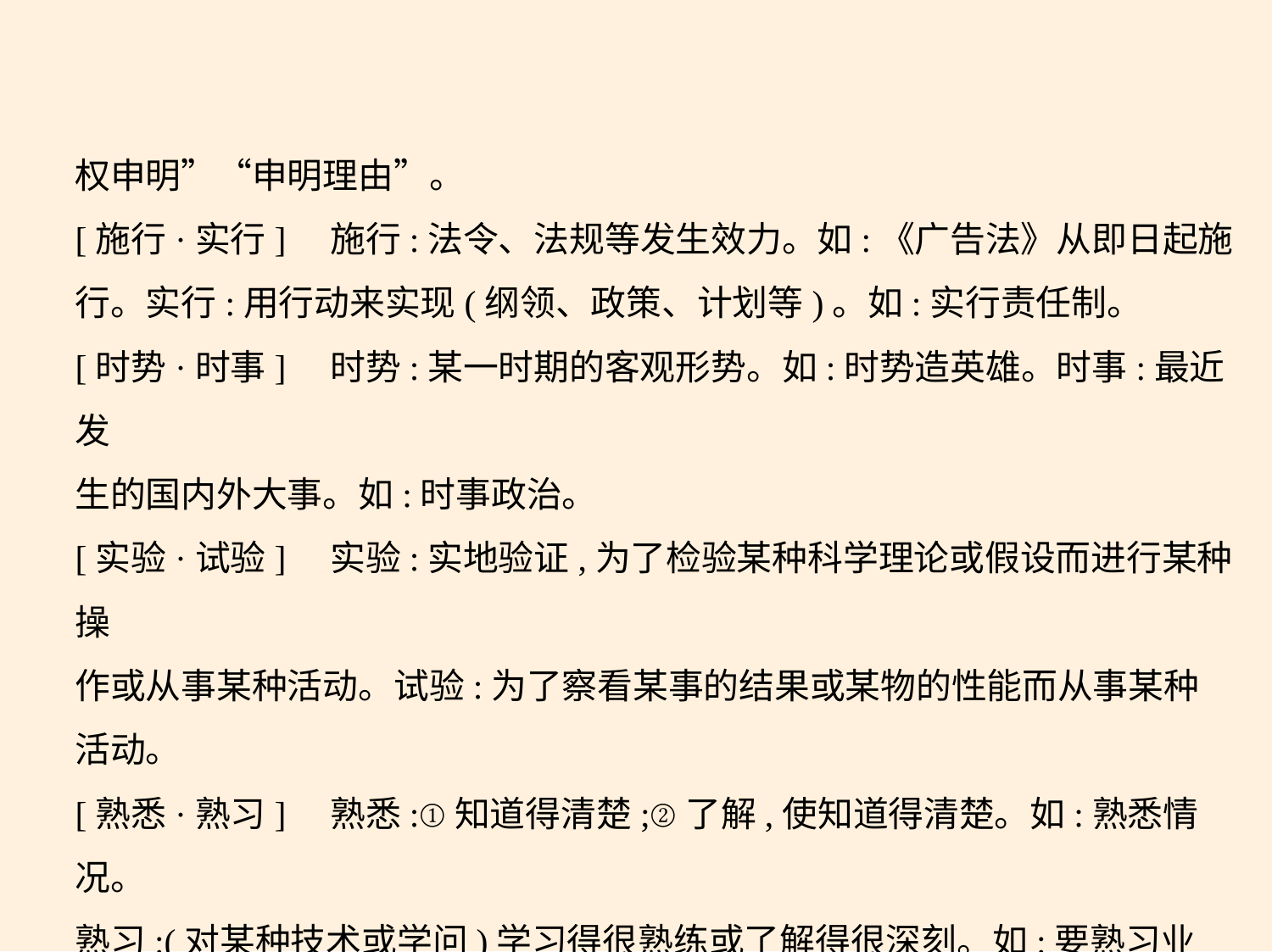

权申明”“申明理由”。
[施行·实行]　施行:法令、法规等发生效力。如:《广告法》从即日起施
行。实行:用行动来实现(纲领、政策、计划等)。如:实行责任制。
[时势·时事]　时势:某一时期的客观形势。如:时势造英雄。时事:最近发
生的国内外大事。如:时事政治。
[实验·试验]　实验:实地验证,为了检验某种科学理论或假设而进行某种操
作或从事某种活动。试验:为了察看某事的结果或某物的性能而从事某种
活动。
[熟悉·熟习]　熟悉:①知道得清楚;②了解,使知道得清楚。如:熟悉情况。
熟习:(对某种技术或学问)学习得很熟练或了解得很深刻。如:要熟习业
务。
[树立·竖立]　树立:侧重指在意识形态领域里立起新人、新事、新风尚。